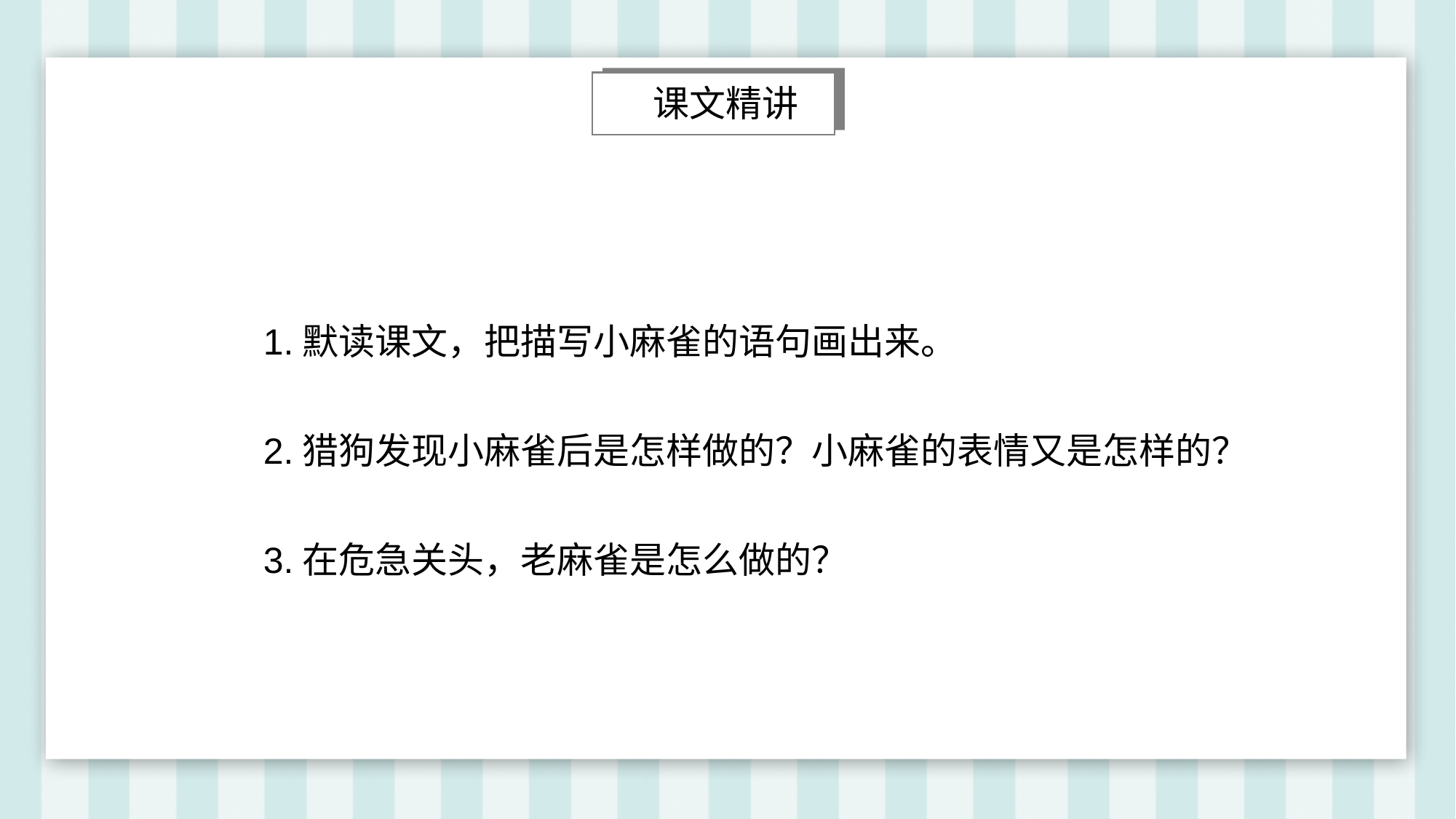

课文精讲
1.默读课文，把描写小麻雀的语句画出来。
2.猎狗发现小麻雀后是怎样做的？小麻雀的表情又是怎样的？
3.在危急关头，老麻雀是怎么做的？